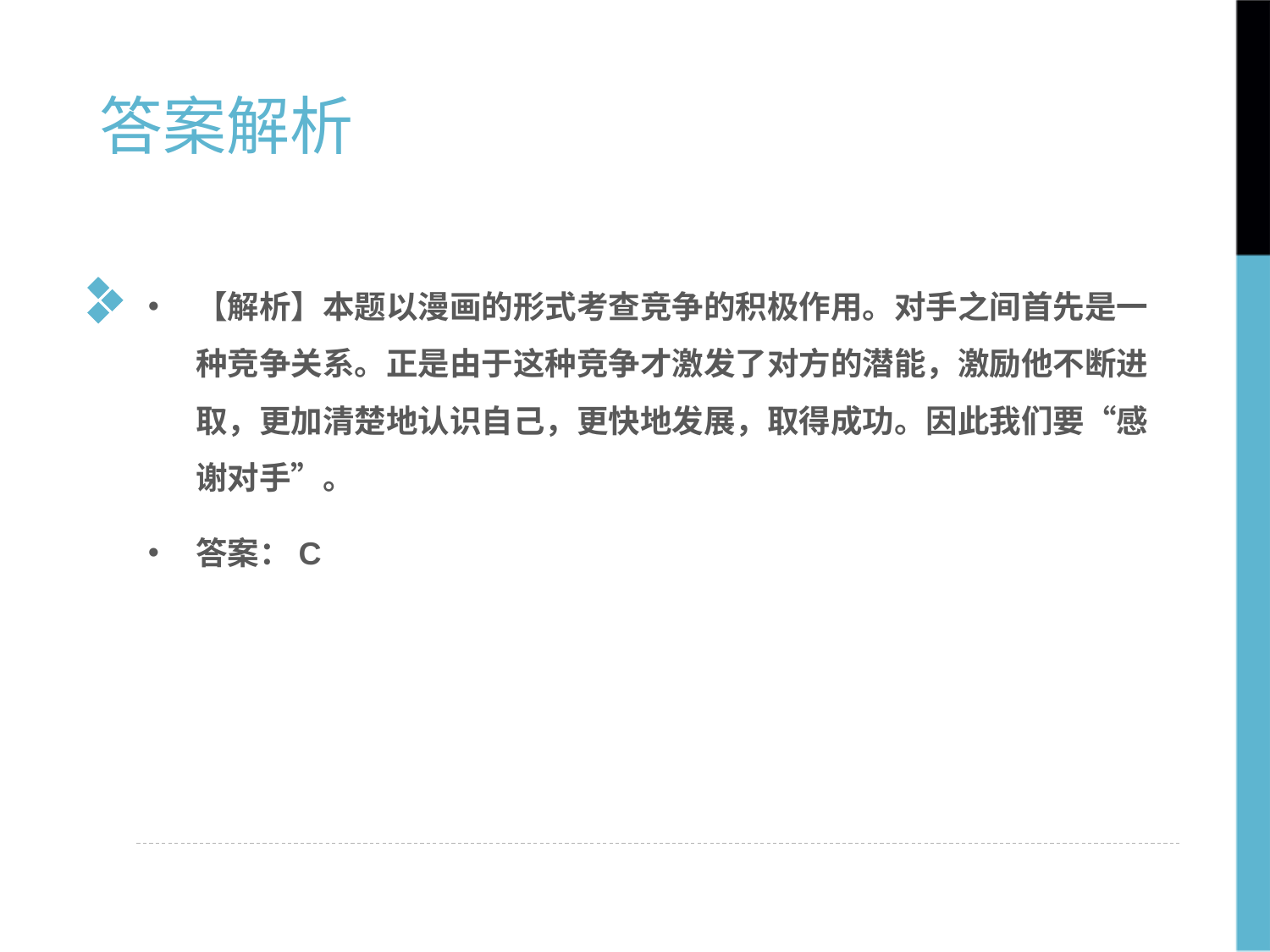

答案解析
【解析】本题以漫画的形式考查竞争的积极作用。对手之间首先是一种竞争关系。正是由于这种竞争才激发了对方的潜能，激励他不断进取，更加清楚地认识自己，更快地发展，取得成功。因此我们要“感谢对手”。
答案：C